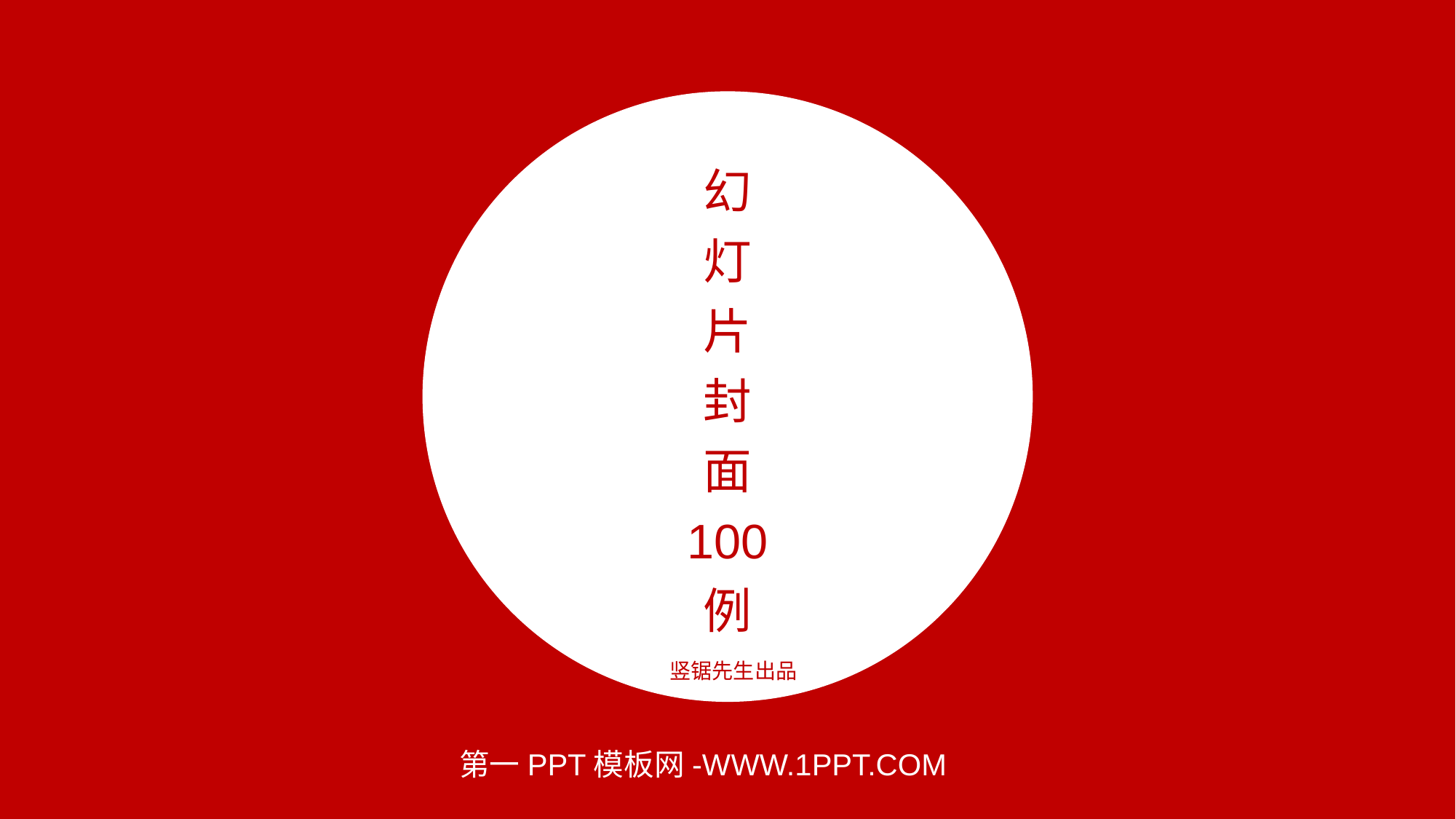

幻
灯
片
封
面
100
例
竖锯先生出品
第一PPT模板网-WWW.1PPT.COM